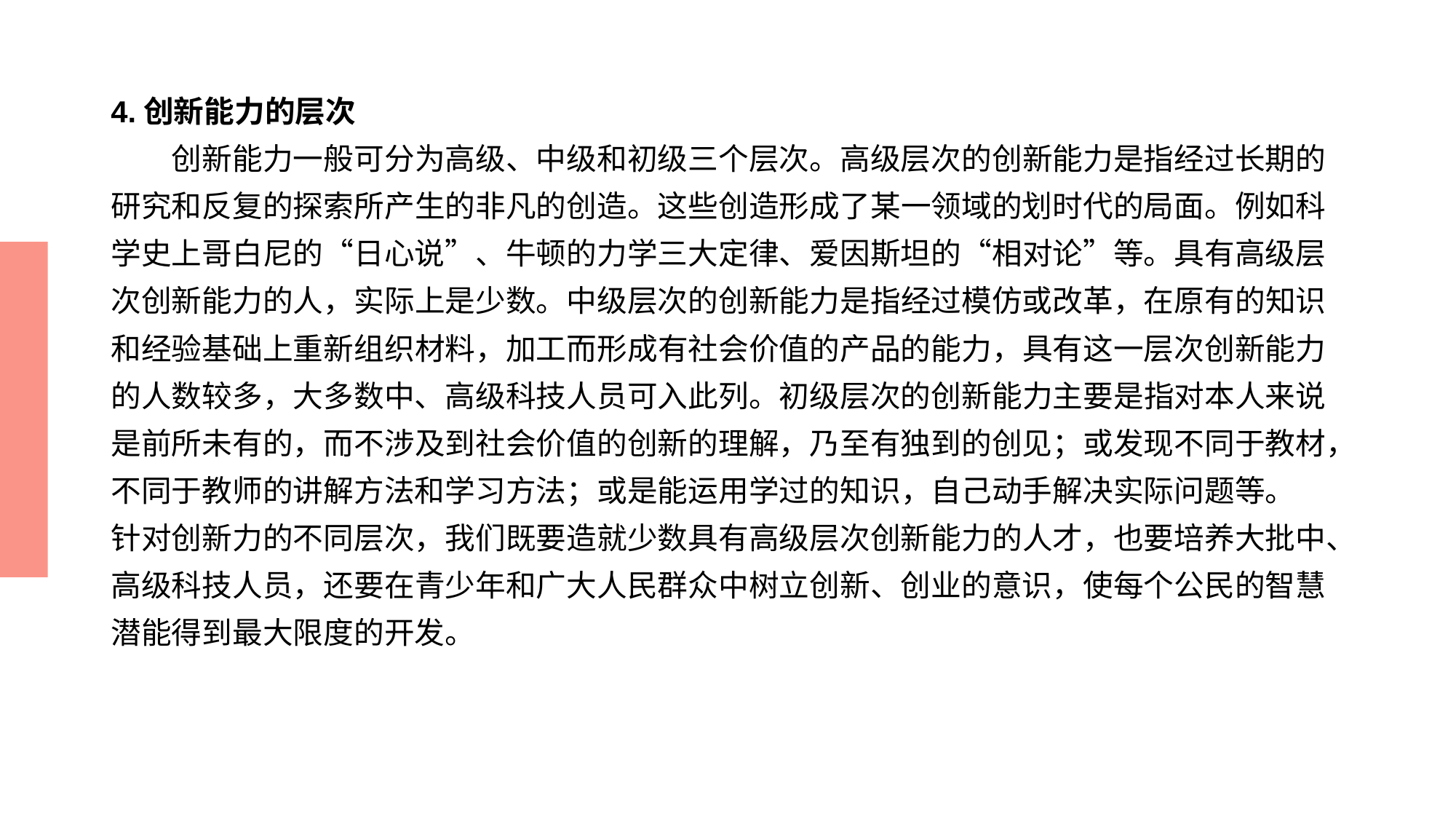

# 4.创新能力的层次
　　创新能力一般可分为高级、中级和初级三个层次。高级层次的创新能力是指经过长期的研究和反复的探索所产生的非凡的创造。这些创造形成了某一领域的划时代的局面。例如科学史上哥白尼的“日心说”、牛顿的力学三大定律、爱因斯坦的“相对论”等。具有高级层次创新能力的人，实际上是少数。中级层次的创新能力是指经过模仿或改革，在原有的知识和经验基础上重新组织材料，加工而形成有社会价值的产品的能力，具有这一层次创新能力的人数较多，大多数中、高级科技人员可入此列。初级层次的创新能力主要是指对本人来说是前所未有的，而不涉及到社会价值的创新的理解，乃至有独到的创见；或发现不同于教材，不同于教师的讲解方法和学习方法；或是能运用学过的知识，自己动手解决实际问题等。
针对创新力的不同层次，我们既要造就少数具有高级层次创新能力的人才，也要培养大批中、高级科技人员，还要在青少年和广大人民群众中树立创新、创业的意识，使每个公民的智慧潜能得到最大限度的开发。